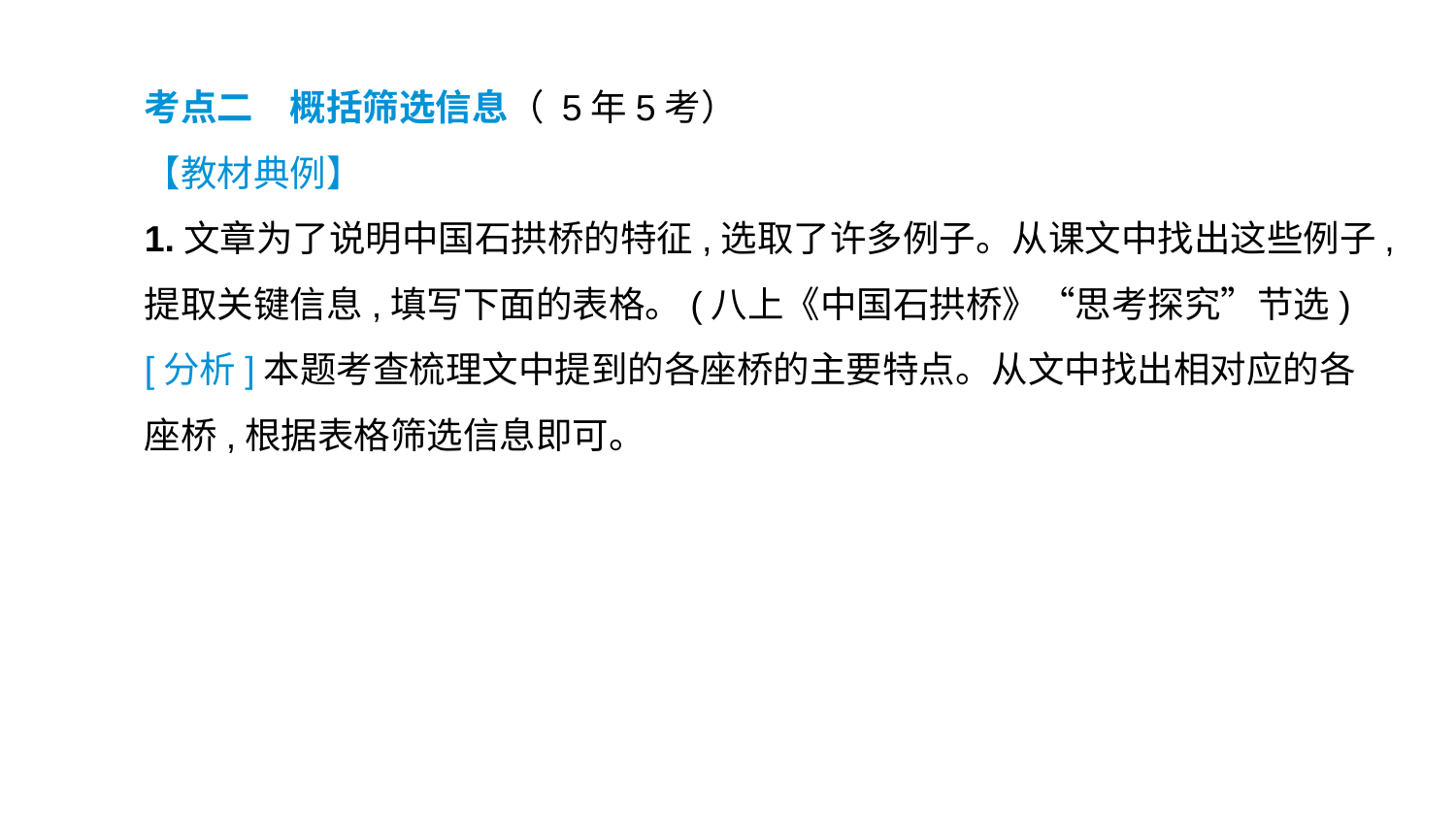

考点二　概括筛选信息（ 5年5考）
【教材典例】
1.文章为了说明中国石拱桥的特征,选取了许多例子。从课文中找出这些例子,提取关键信息,填写下面的表格。(八上《中国石拱桥》“思考探究”节选)
[分析]本题考查梳理文中提到的各座桥的主要特点。从文中找出相对应的各座桥,根据表格筛选信息即可。